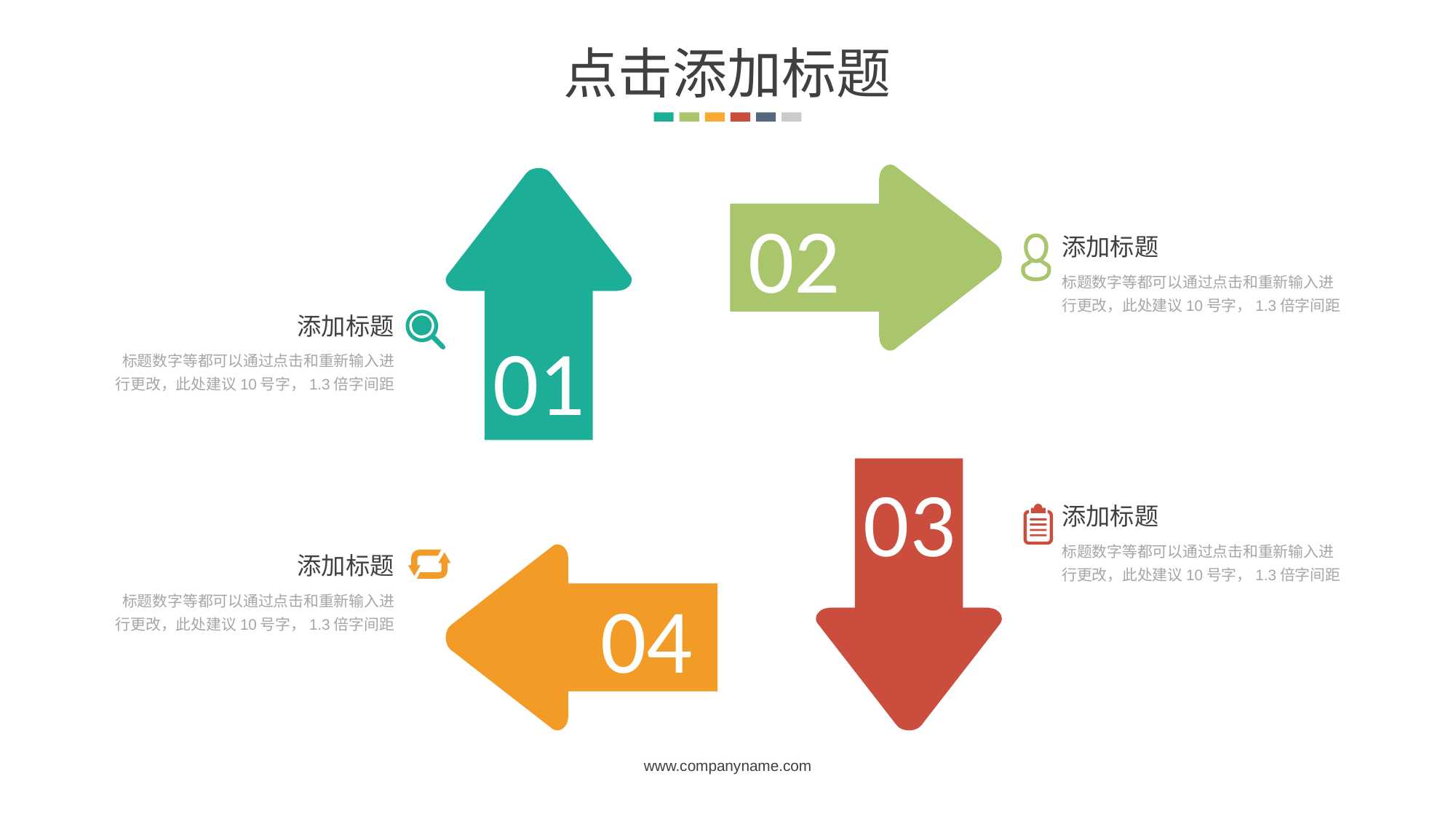

点击添加标题

02
添加标题

标题数字等都可以通过点击和重新输入进行更改，此处建议10号字，1.3倍字间距
添加标题

01
标题数字等都可以通过点击和重新输入进行更改，此处建议10号字，1.3倍字间距

03
添加标题

标题数字等都可以通过点击和重新输入进行更改，此处建议10号字，1.3倍字间距
添加标题

04
标题数字等都可以通过点击和重新输入进行更改，此处建议10号字，1.3倍字间距